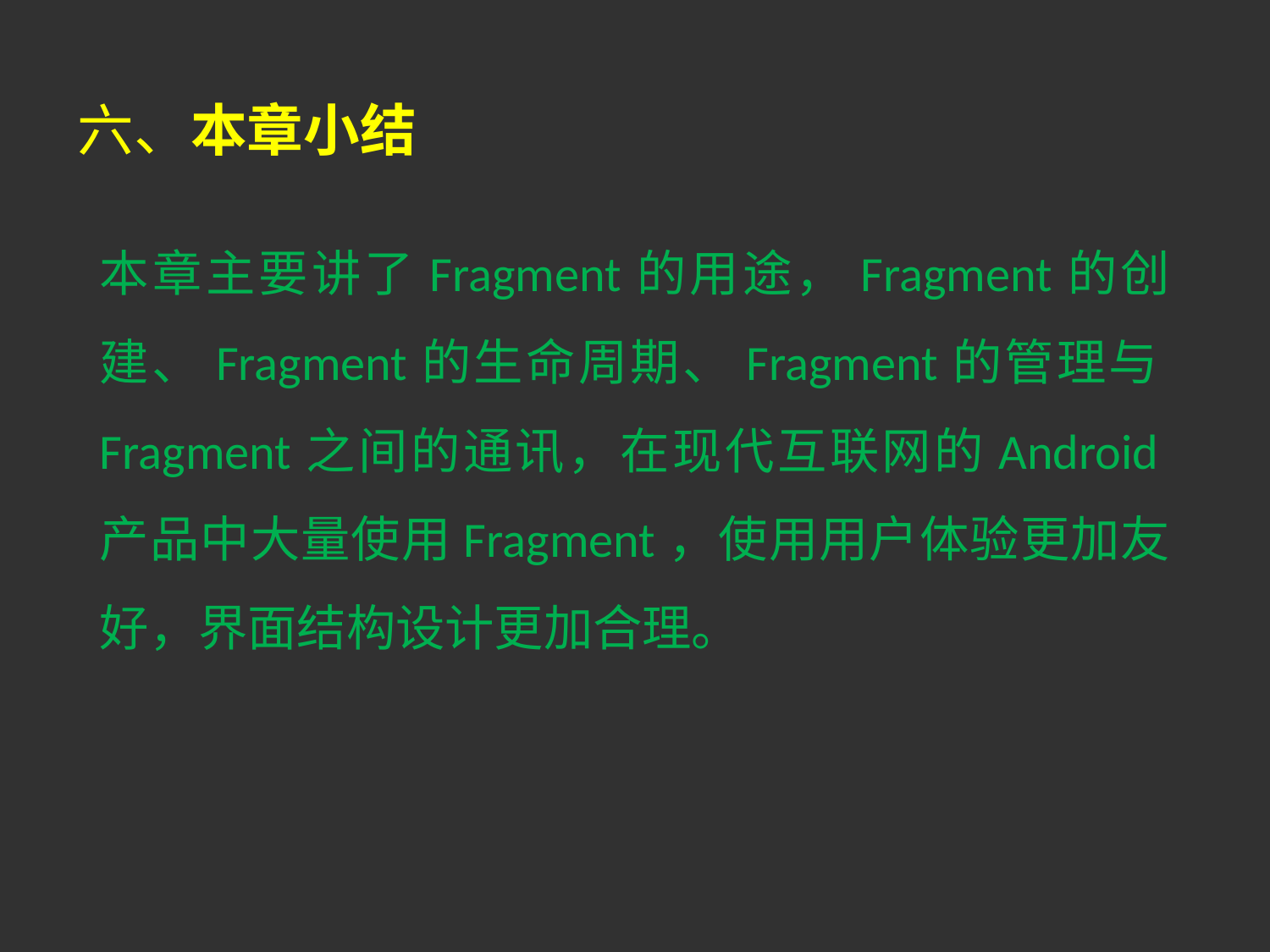

# 六、本章小结
本章主要讲了Fragment的用途，Fragment的创建、Fragment的生命周期、Fragment的管理与Fragment之间的通讯，在现代互联网的Android产品中大量使用Fragment，使用用户体验更加友好，界面结构设计更加合理。